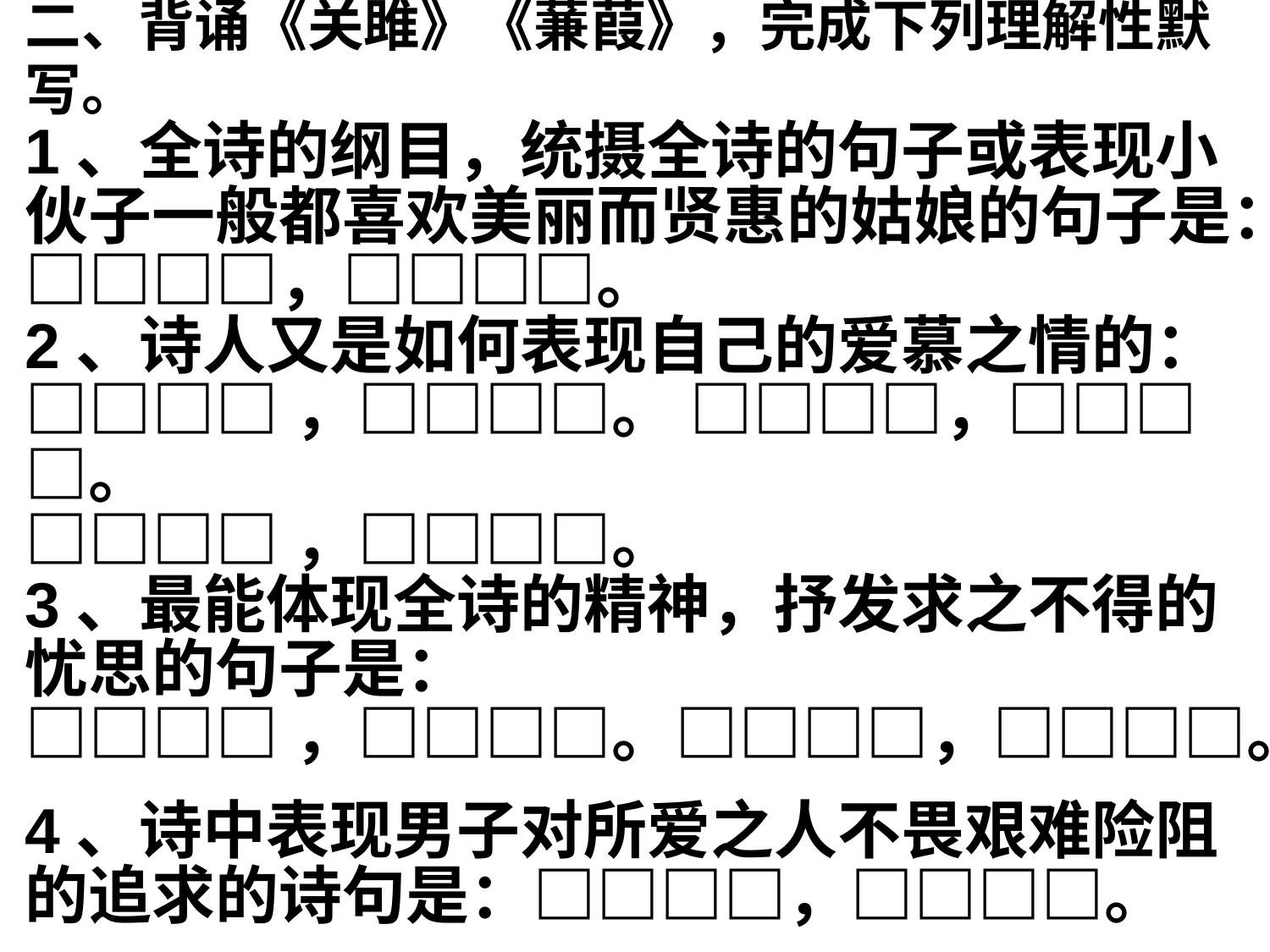

二、背诵《关雎》《蒹葭》，完成下列理解性默写。
1、全诗的纲目，统摄全诗的句子或表现小伙子一般都喜欢美丽而贤惠的姑娘的句子是：□□□□，□□□□。
2、诗人又是如何表现自己的爱慕之情的：
□□□□，□□□□。 □□□□，□□□□。
□□□□，□□□□。
3、最能体现全诗的精神，抒发求之不得的忧思的句子是：
□□□□，□□□□。□□□□，□□□□。
4、诗中表现男子对所爱之人不畏艰难险阻的追求的诗句是：□□□□，□□□□。